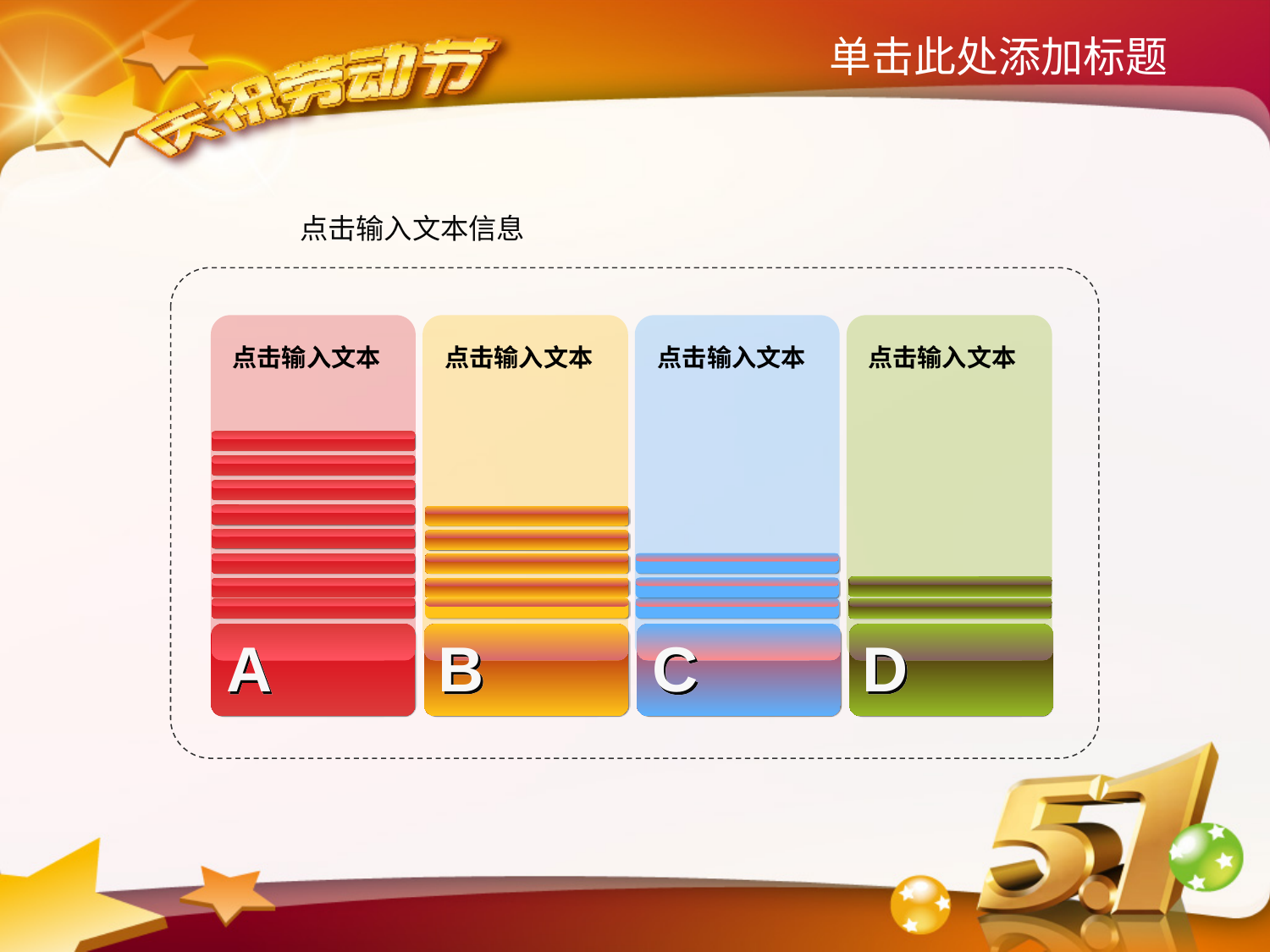

单击此处添加标题
点击输入文本信息

点击输入文本
点击输入文本
点击输入文本
点击输入文本

A
B
C
D